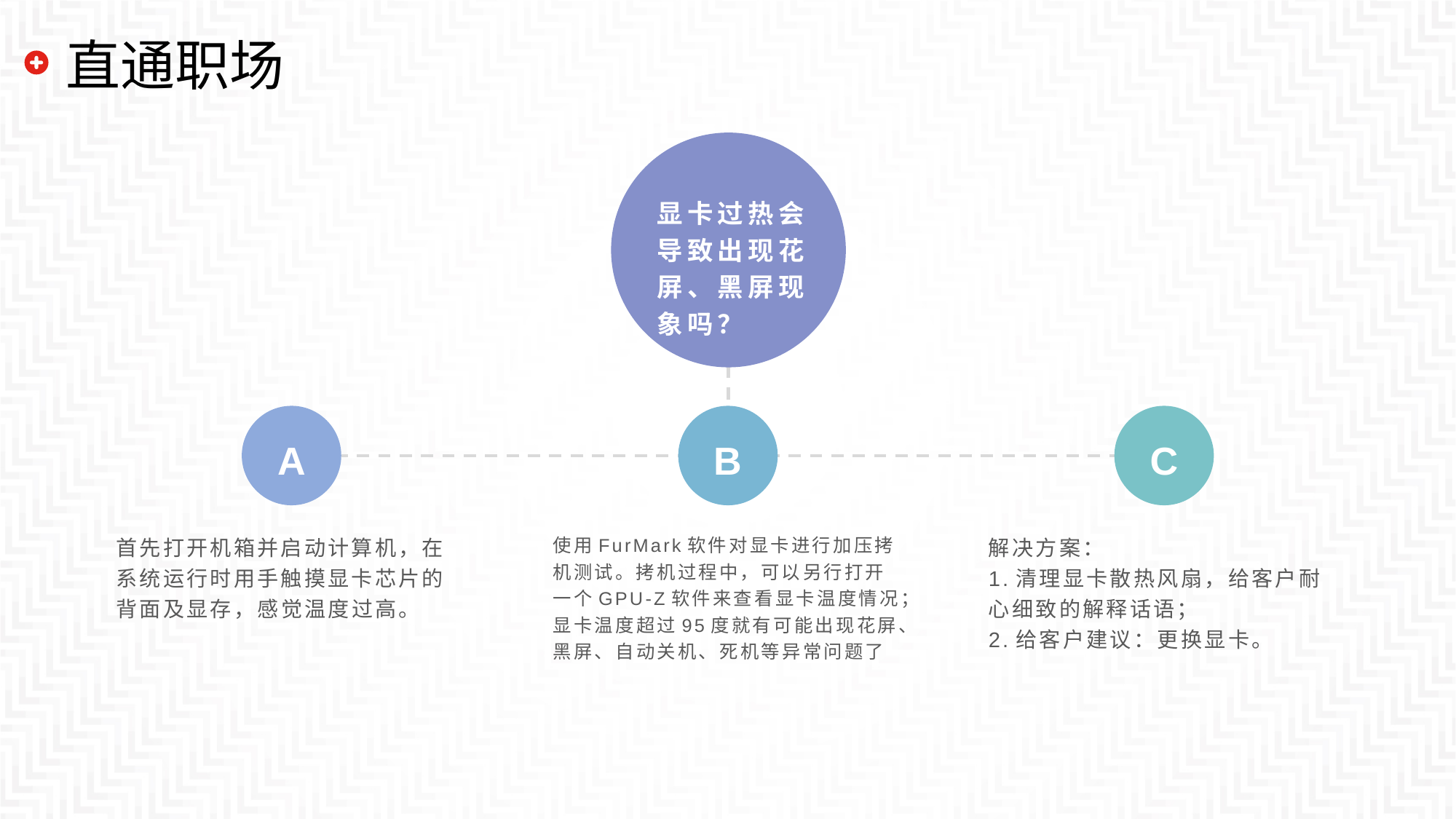

# 直通职场

显卡过热会导致出现花屏、黑屏现象吗？

A
B
C
首先打开机箱并启动计算机，在系统运行时用手触摸显卡芯片的背面及显存，感觉温度过高。
使用FurMark软件对显卡进行加压拷机测试。拷机过程中，可以另行打开一个GPU-Z软件来查看显卡温度情况；显卡温度超过95度就有可能出现花屏、黑屏、自动关机、死机等异常问题了
解决方案：
1.清理显卡散热风扇，给客户耐心细致的解释话语；
2.给客户建议：更换显卡。